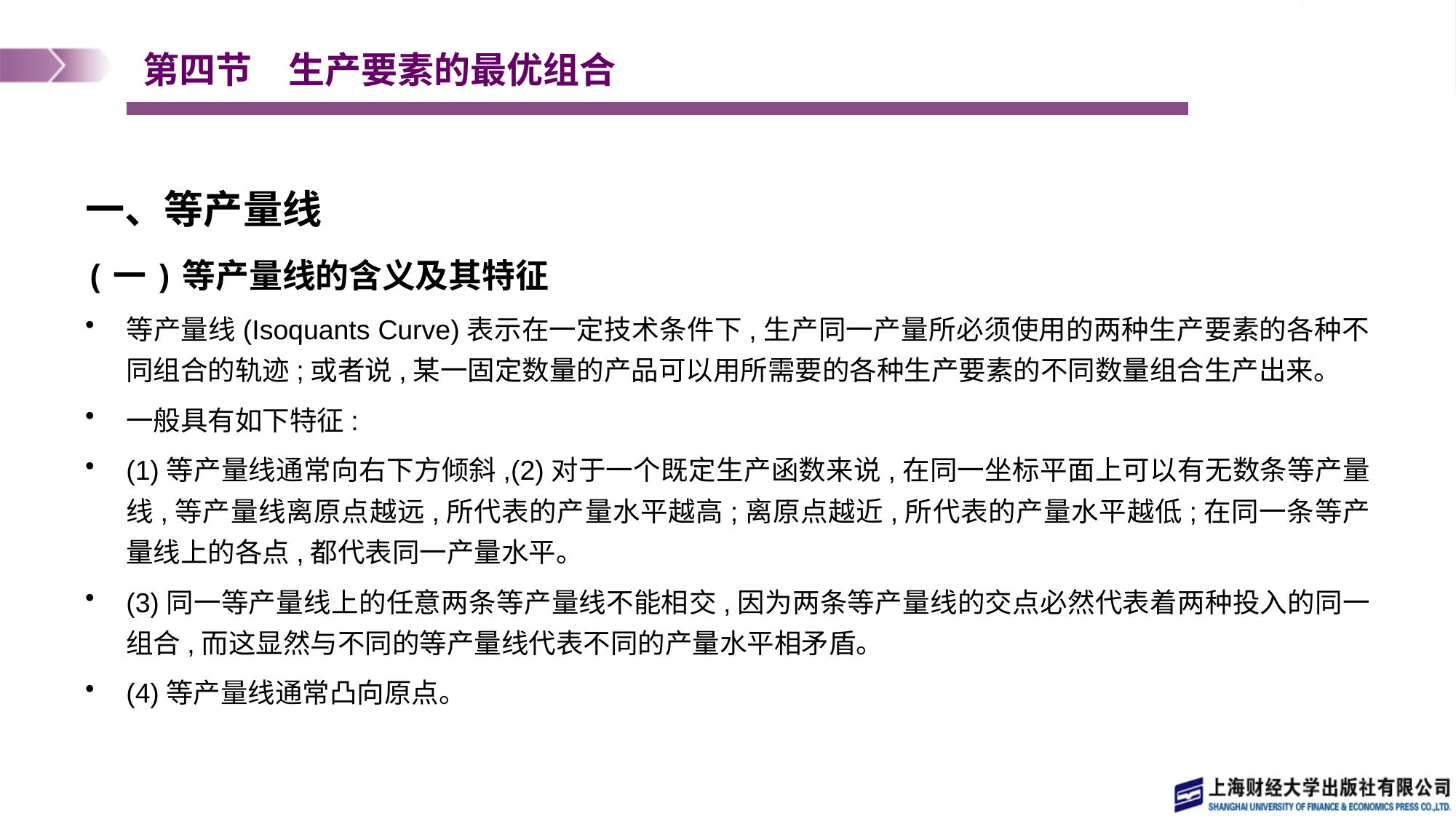

# 第四节　生产要素的最优组合
一、等产量线
(一)等产量线的含义及其特征
等产量线(Isoquants Curve)表示在一定技术条件下,生产同一产量所必须使用的两种生产要素的各种不同组合的轨迹;或者说,某一固定数量的产品可以用所需要的各种生产要素的不同数量组合生产出来。
一般具有如下特征:
(1)等产量线通常向右下方倾斜,(2)对于一个既定生产函数来说,在同一坐标平面上可以有无数条等产量线,等产量线离原点越远,所代表的产量水平越高;离原点越近,所代表的产量水平越低;在同一条等产量线上的各点,都代表同一产量水平。
(3)同一等产量线上的任意两条等产量线不能相交,因为两条等产量线的交点必然代表着两种投入的同一组合,而这显然与不同的等产量线代表不同的产量水平相矛盾。
(4)等产量线通常凸向原点。